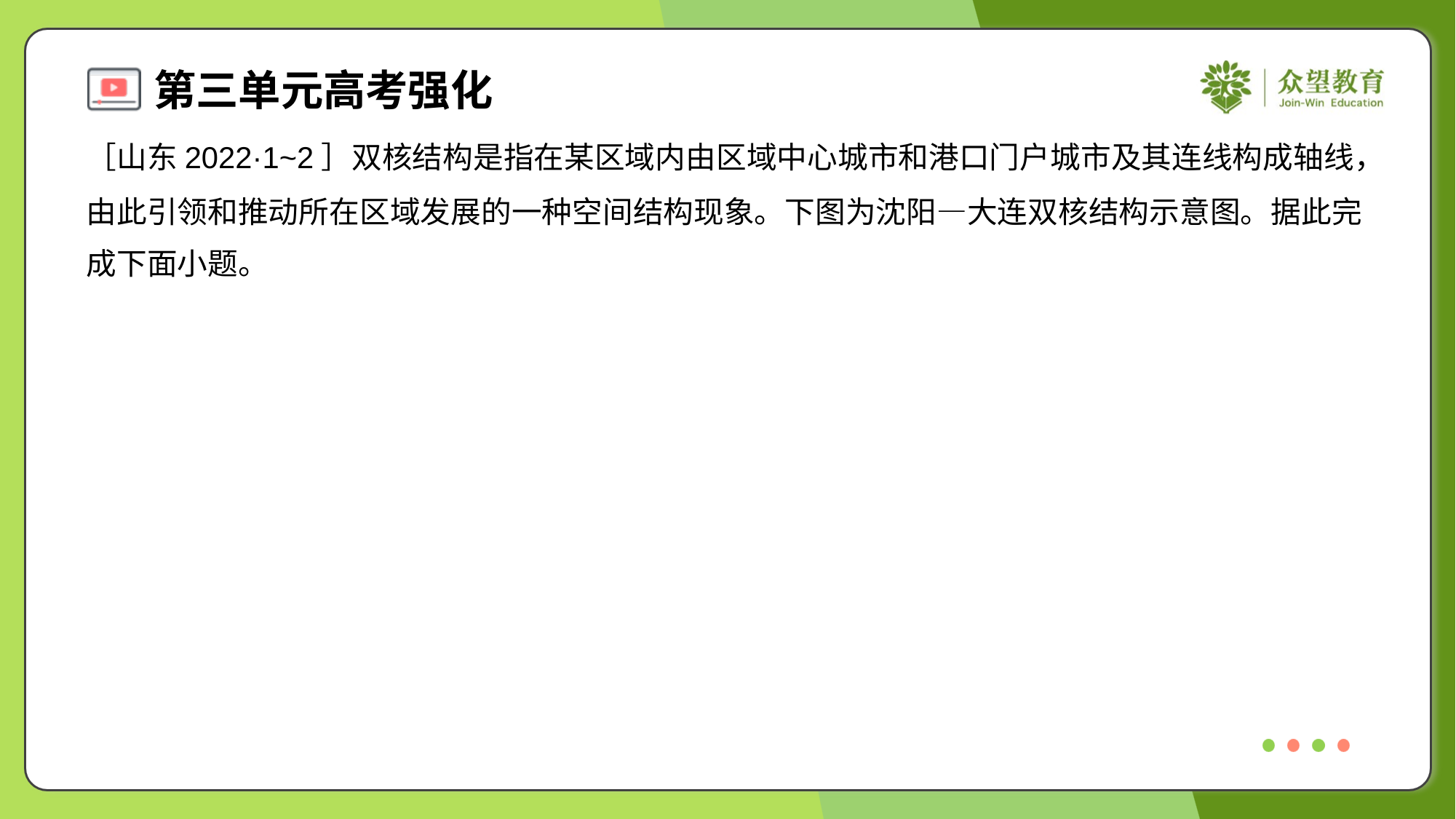

［山东2022·1~2］双核结构是指在某区域内由区域中心城市和港口门户城市及其连线构成轴线，
由此引领和推动所在区域发展的一种空间结构现象。下图为沈阳—大连双核结构示意图。据此完
成下面小题。